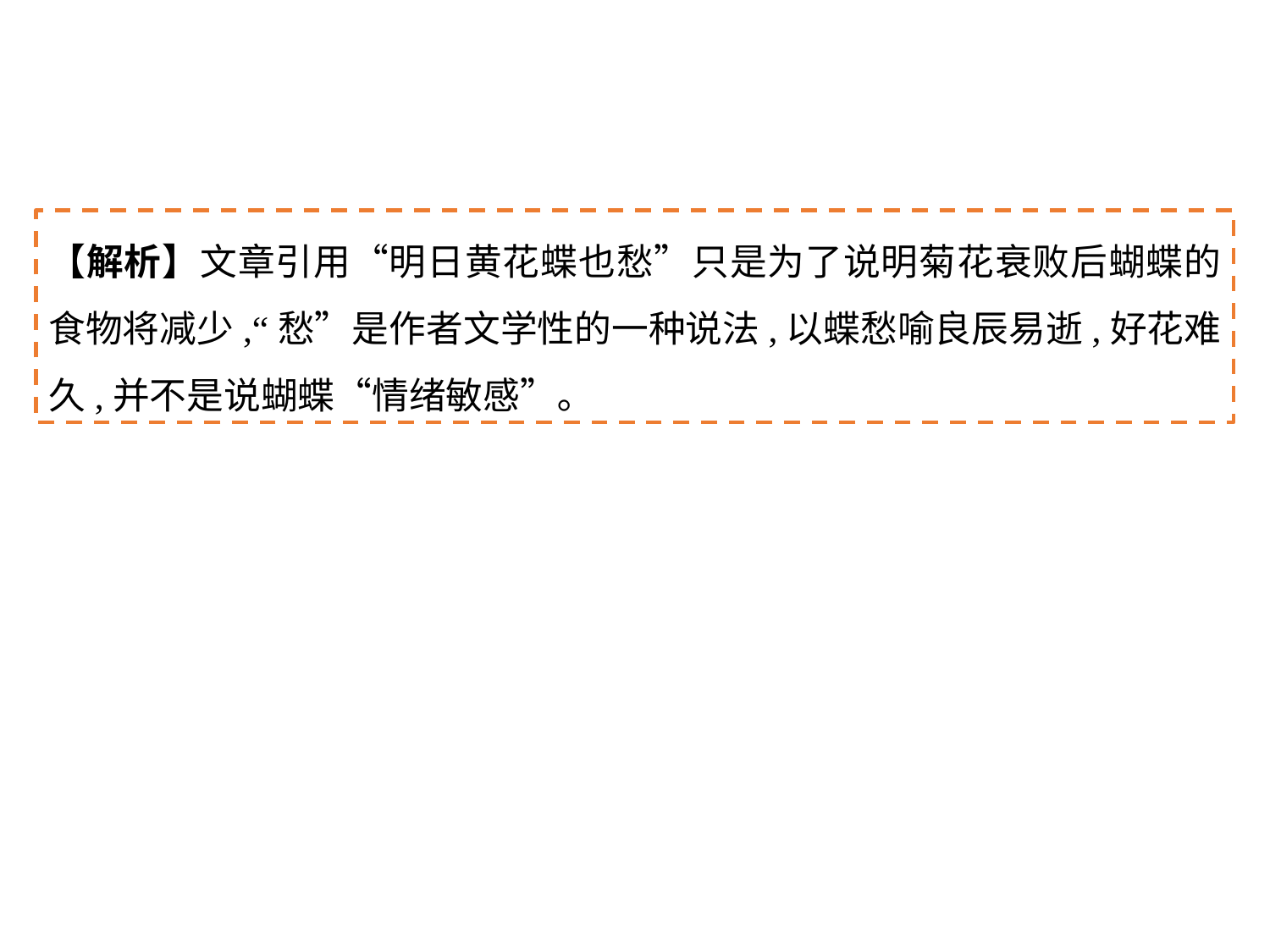

【解析】文章引用“明日黄花蝶也愁”只是为了说明菊花衰败后蝴蝶的食物将减少,“愁”是作者文学性的一种说法,以蝶愁喻良辰易逝,好花难久,并不是说蝴蝶“情绪敏感”｡